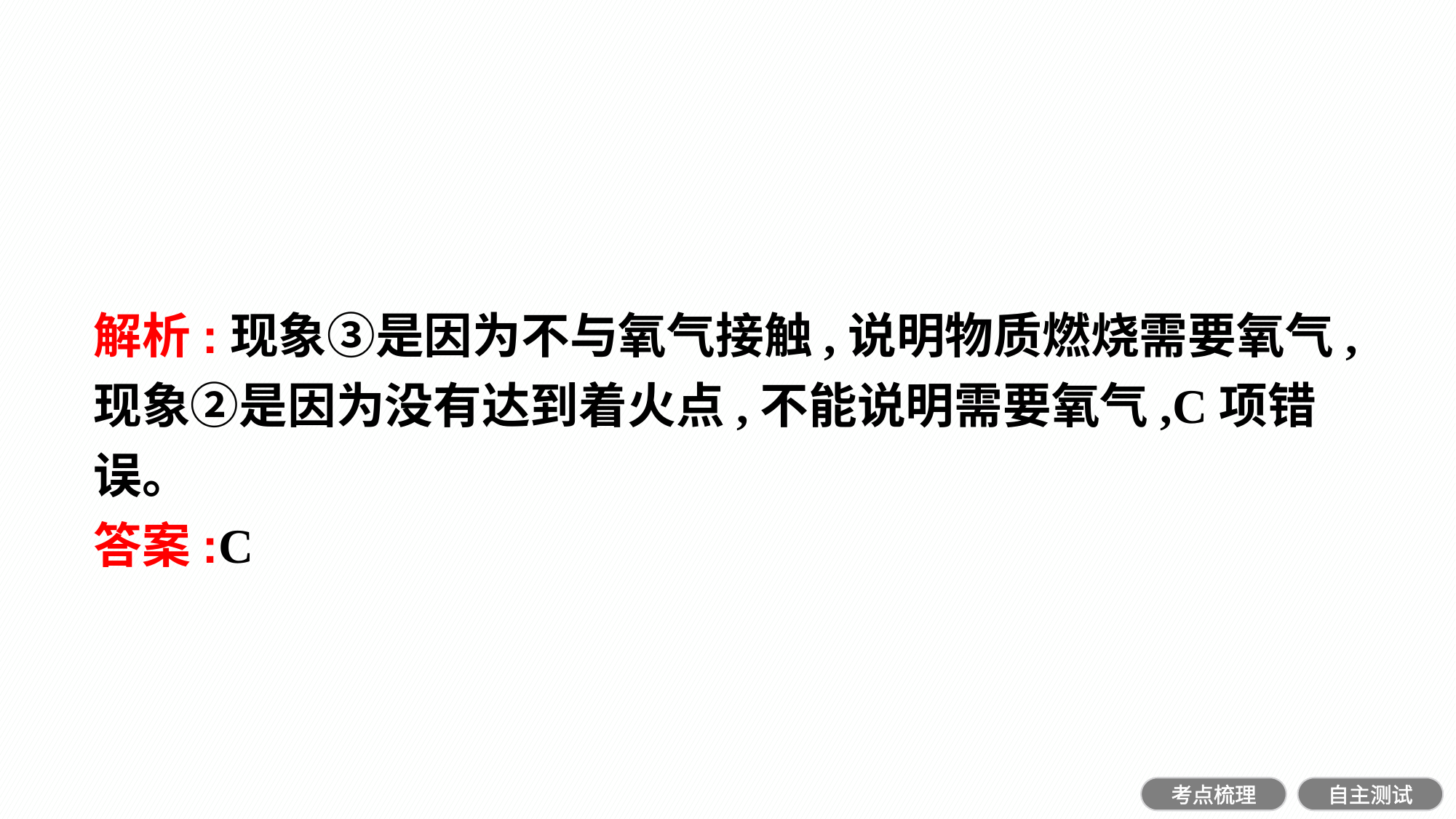

解析:现象③是因为不与氧气接触,说明物质燃烧需要氧气,现象②是因为没有达到着火点,不能说明需要氧气,C项错误。
答案:C